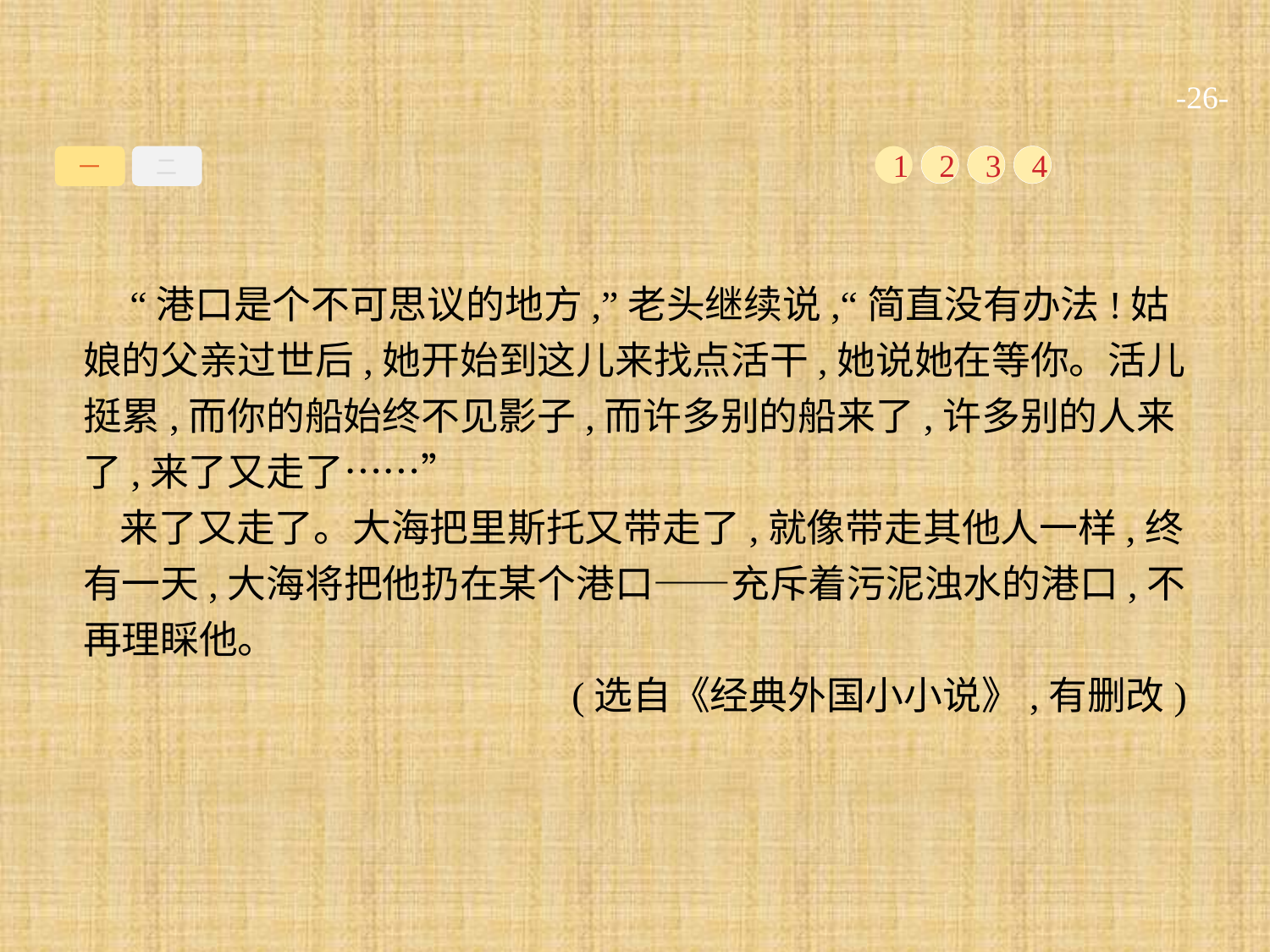

-26-
一
二
1
2
3
4
 “港口是个不可思议的地方,”老头继续说,“简直没有办法!姑娘的父亲过世后,她开始到这儿来找点活干,她说她在等你。活儿挺累,而你的船始终不见影子,而许多别的船来了,许多别的人来了,来了又走了……”
来了又走了。大海把里斯托又带走了,就像带走其他人一样,终有一天,大海将把他扔在某个港口——充斥着污泥浊水的港口,不再理睬他。
(选自《经典外国小小说》,有删改)